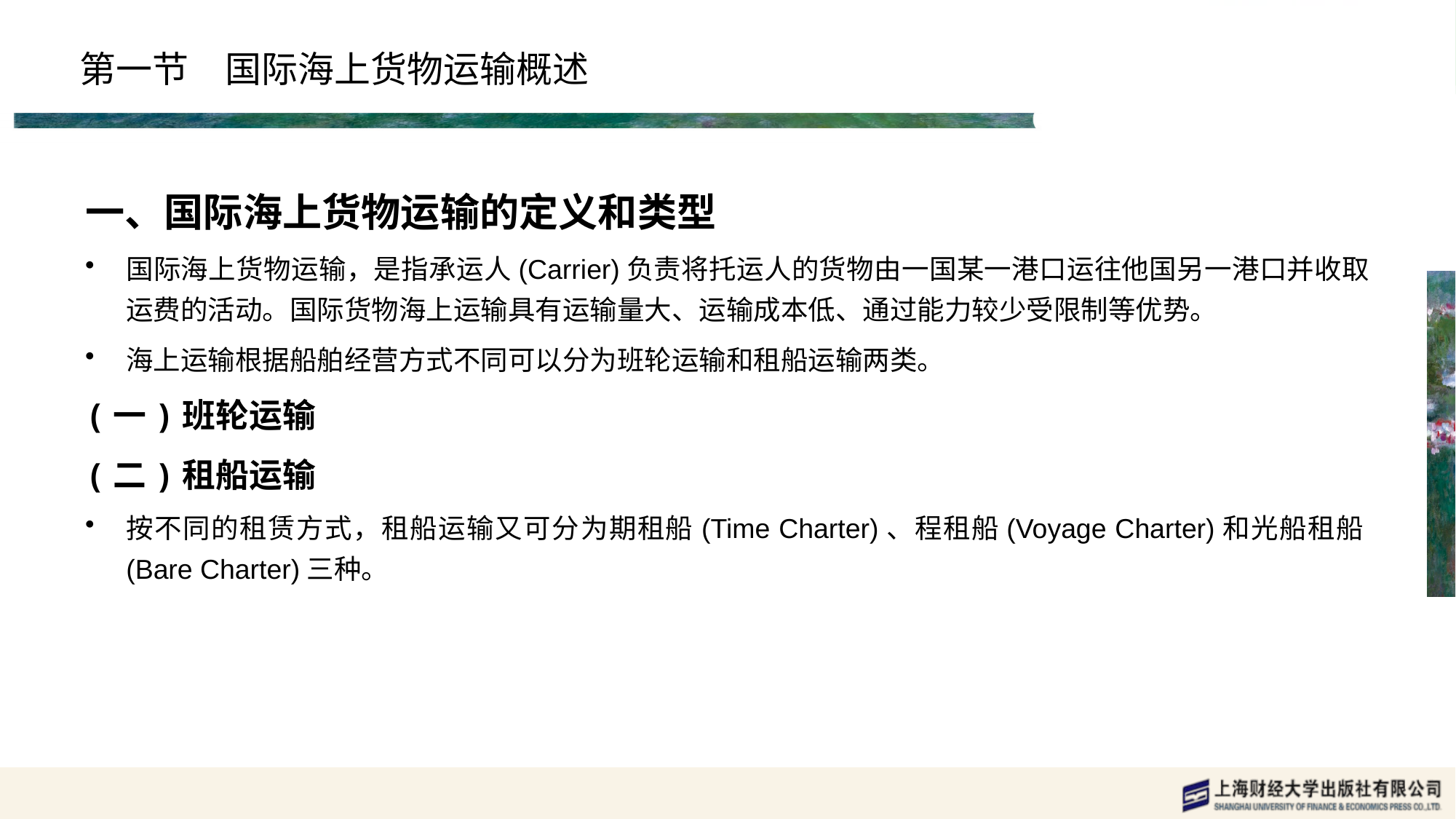

# 第一节　国际海上货物运输概述
一、国际海上货物运输的定义和类型
国际海上货物运输，是指承运人(Carrier)负责将托运人的货物由一国某一港口运往他国另一港口并收取运费的活动。国际货物海上运输具有运输量大、运输成本低、通过能力较少受限制等优势。
海上运输根据船舶经营方式不同可以分为班轮运输和租船运输两类。
(一)班轮运输
(二)租船运输
按不同的租赁方式，租船运输又可分为期租船(Time Charter)、程租船(Voyage Charter)和光船租船(Bare Charter)三种。